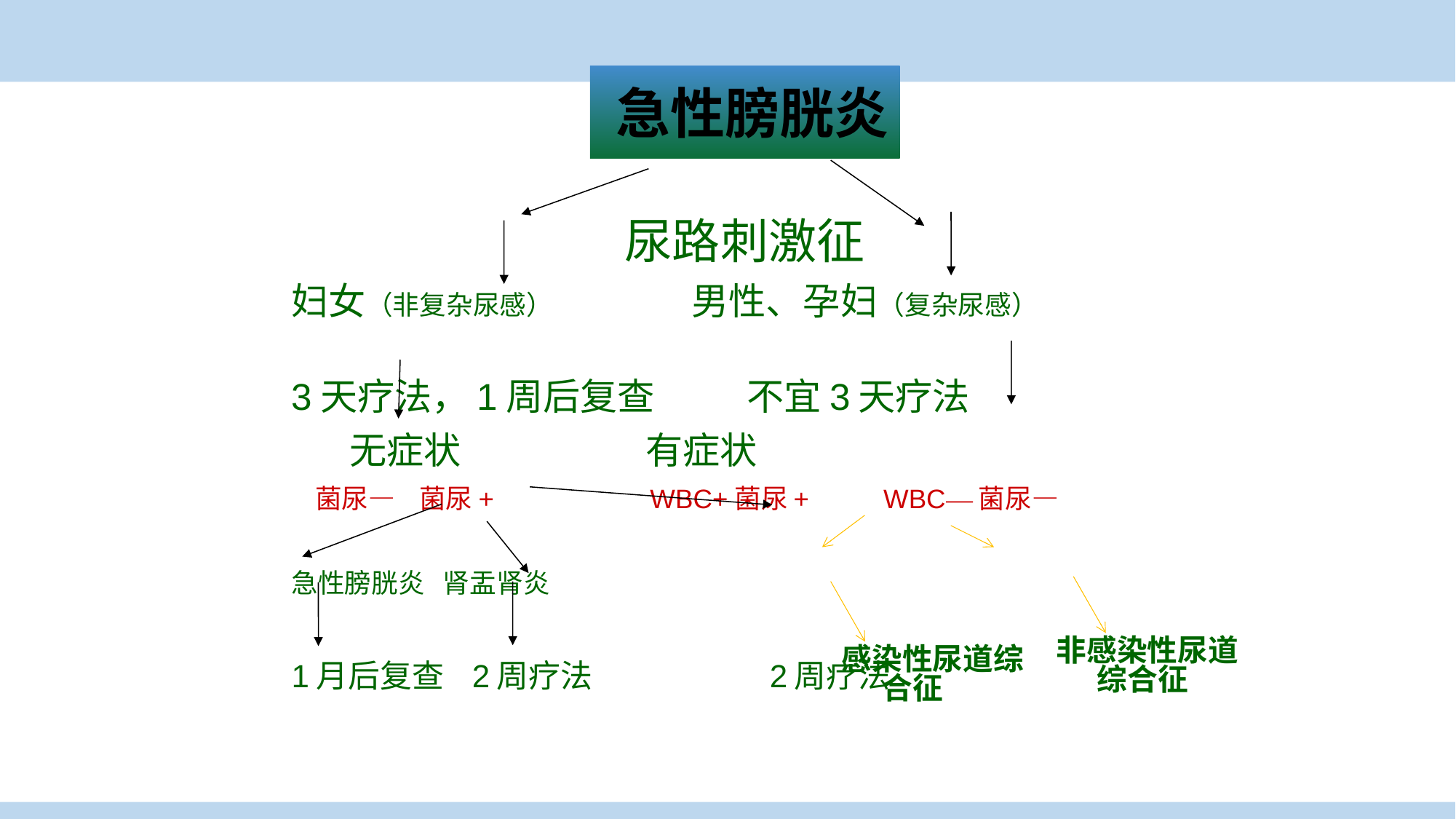

# 急性膀胱炎

尿路刺激征
妇女（非复杂尿感）                       男性、孕妇（复杂尿感）

3天疗法，1周后复查           不宜3天疗法
      无症状                      有症状
   菌尿—    菌尿+                     WBC+菌尿+          WBC—菌尿—

急性膀胱炎   肾盂肾炎

1月后复查   2周疗法                        2周疗法

非感染性尿道综合征
感染性尿道综合征